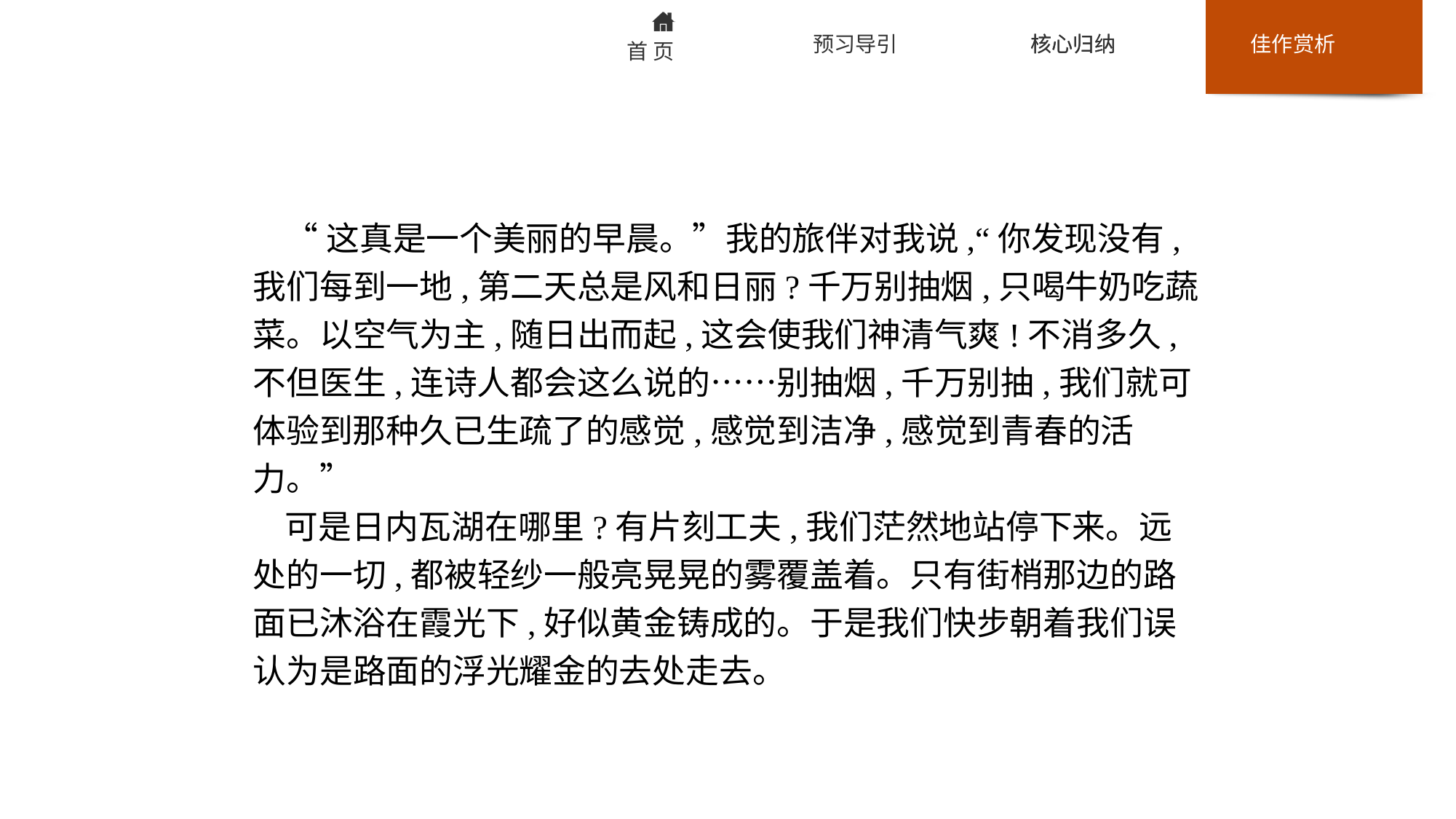

“这真是一个美丽的早晨。”我的旅伴对我说,“你发现没有,我们每到一地,第二天总是风和日丽?千万别抽烟,只喝牛奶吃蔬菜。以空气为主,随日出而起,这会使我们神清气爽!不消多久,不但医生,连诗人都会这么说的……别抽烟,千万别抽,我们就可体验到那种久已生疏了的感觉,感觉到洁净,感觉到青春的活力。”
可是日内瓦湖在哪里?有片刻工夫,我们茫然地站停下来。远处的一切,都被轻纱一般亮晃晃的雾覆盖着。只有街梢那边的路面已沐浴在霞光下,好似黄金铸成的。于是我们快步朝着我们误认为是路面的浮光耀金的去处走去。